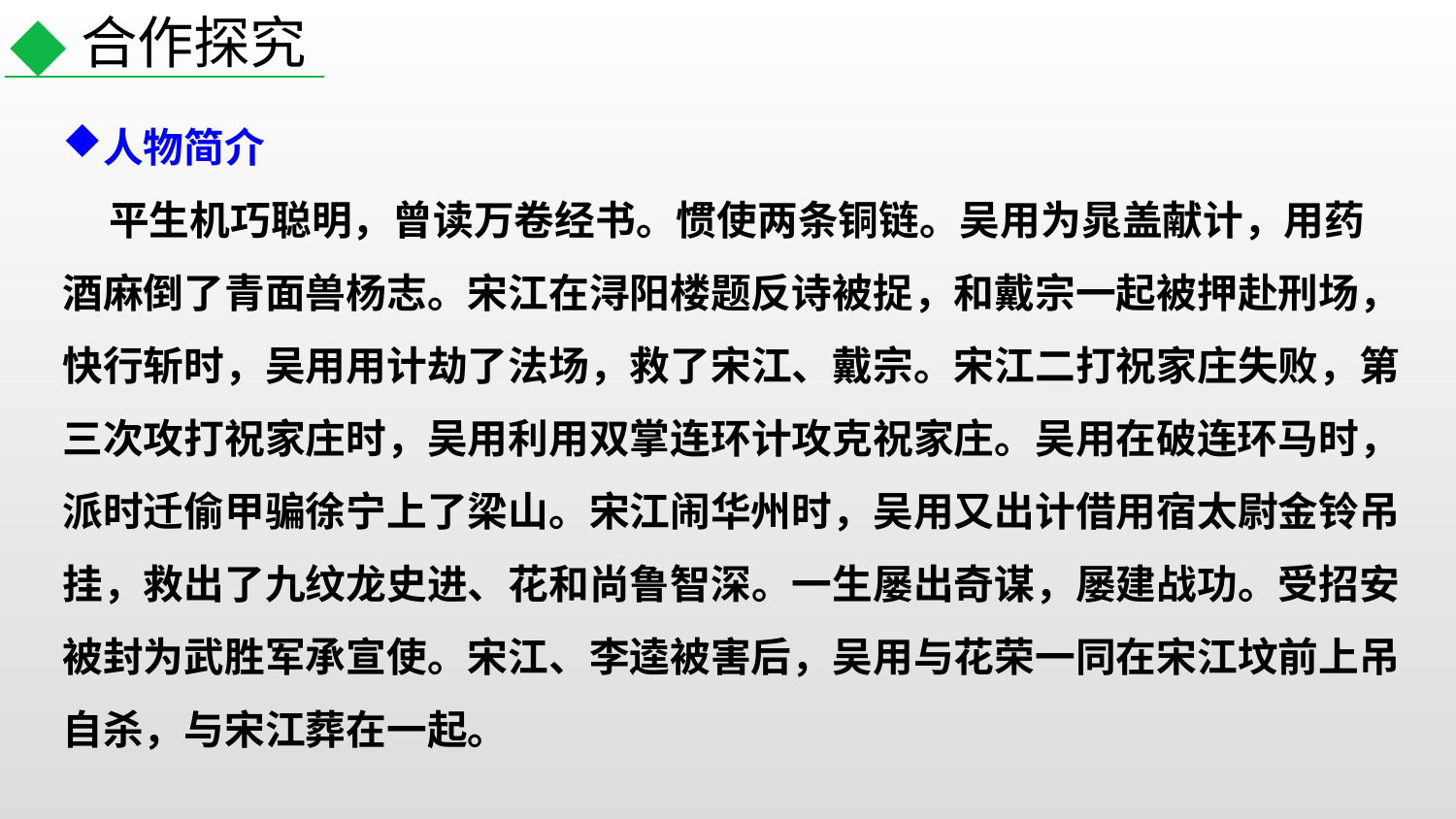

合作探究

人物简介
    平生机巧聪明，曾读万卷经书。惯使两条铜链。吴用为晁盖献计，用药酒麻倒了青面兽杨志。宋江在浔阳楼题反诗被捉，和戴宗一起被押赴刑场，快行斩时，吴用用计劫了法场，救了宋江、戴宗。宋江二打祝家庄失败，第三次攻打祝家庄时，吴用利用双掌连环计攻克祝家庄。吴用在破连环马时，派时迁偷甲骗徐宁上了梁山。宋江闹华州时，吴用又出计借用宿太尉金铃吊挂，救出了九纹龙史进、花和尚鲁智深。一生屡出奇谋，屡建战功。受招安被封为武胜军承宣使。宋江、李逵被害后，吴用与花荣一同在宋江坟前上吊自杀，与宋江葬在一起。